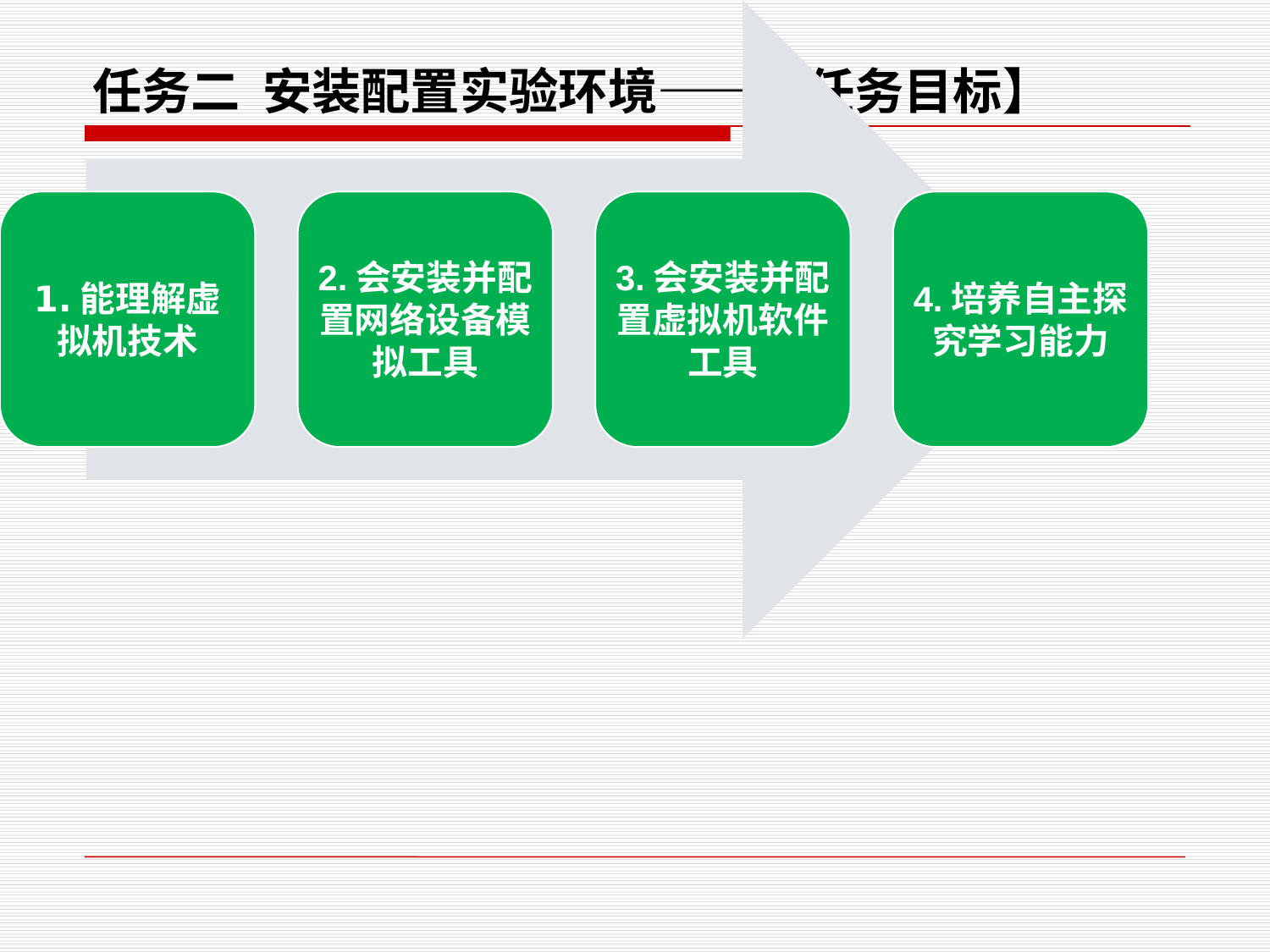

任务二  安装配置实验环境——【任务目标】
1.能理解虚拟机技术
2.会安装并配置网络设备模拟工具
3.会安装并配置虚拟机软件工具
4.培养自主探究学习能力
44